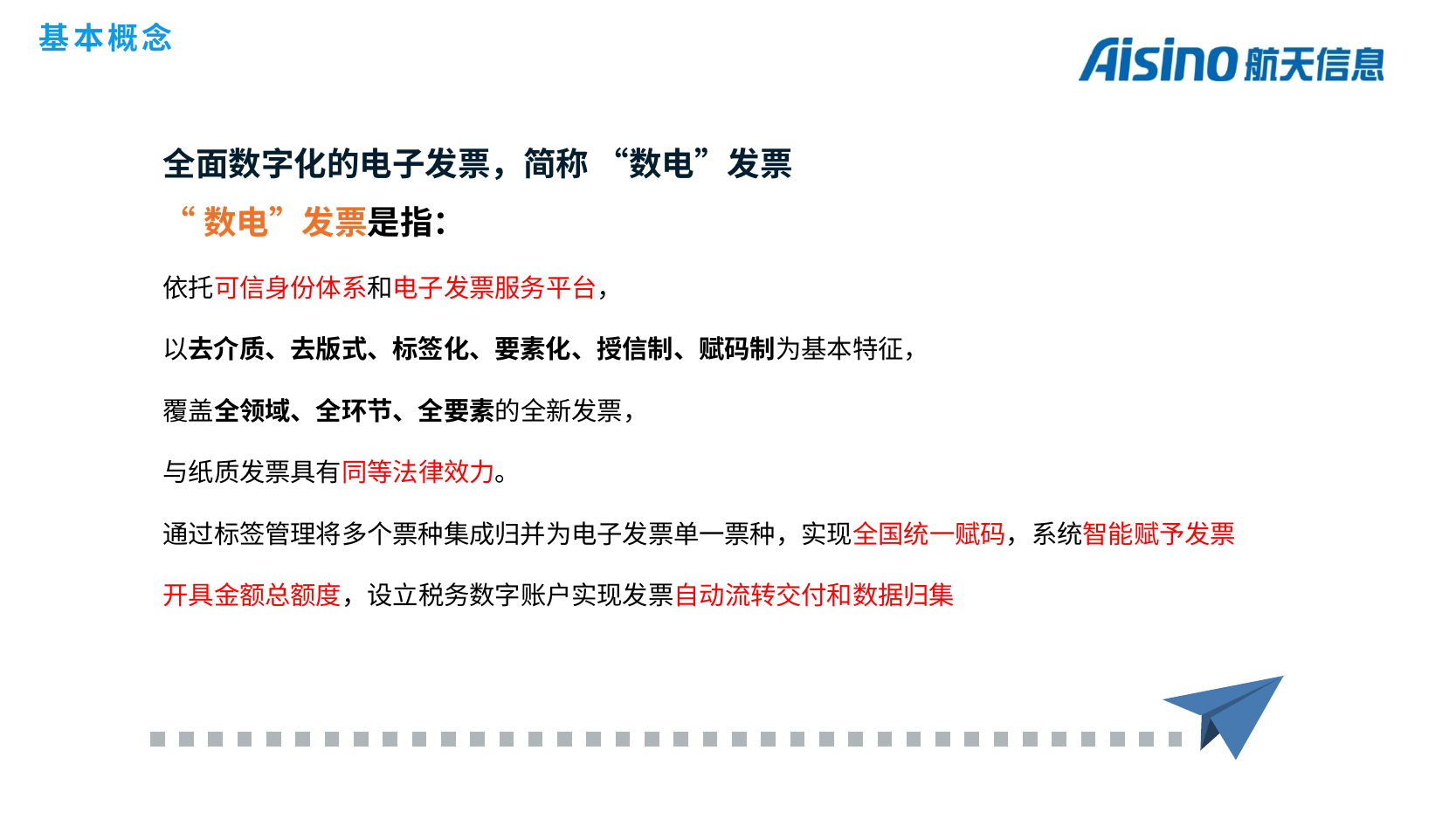

基本概念
全面数字化的电子发票，简称 “数电”发票
“数电”发票是指：
依托可信身份体系和电子发票服务平台，
以去介质、去版式、标签化、要素化、授信制、赋码制为基本特征，
覆盖全领域、全环节、全要素的全新发票，
与纸质发票具有同等法律效力。
通过标签管理将多个票种集成归并为电子发票单一票种，实现全国统一赋码，系统智能赋予发票开具金额总额度，设立税务数字账户实现发票自动流转交付和数据归集